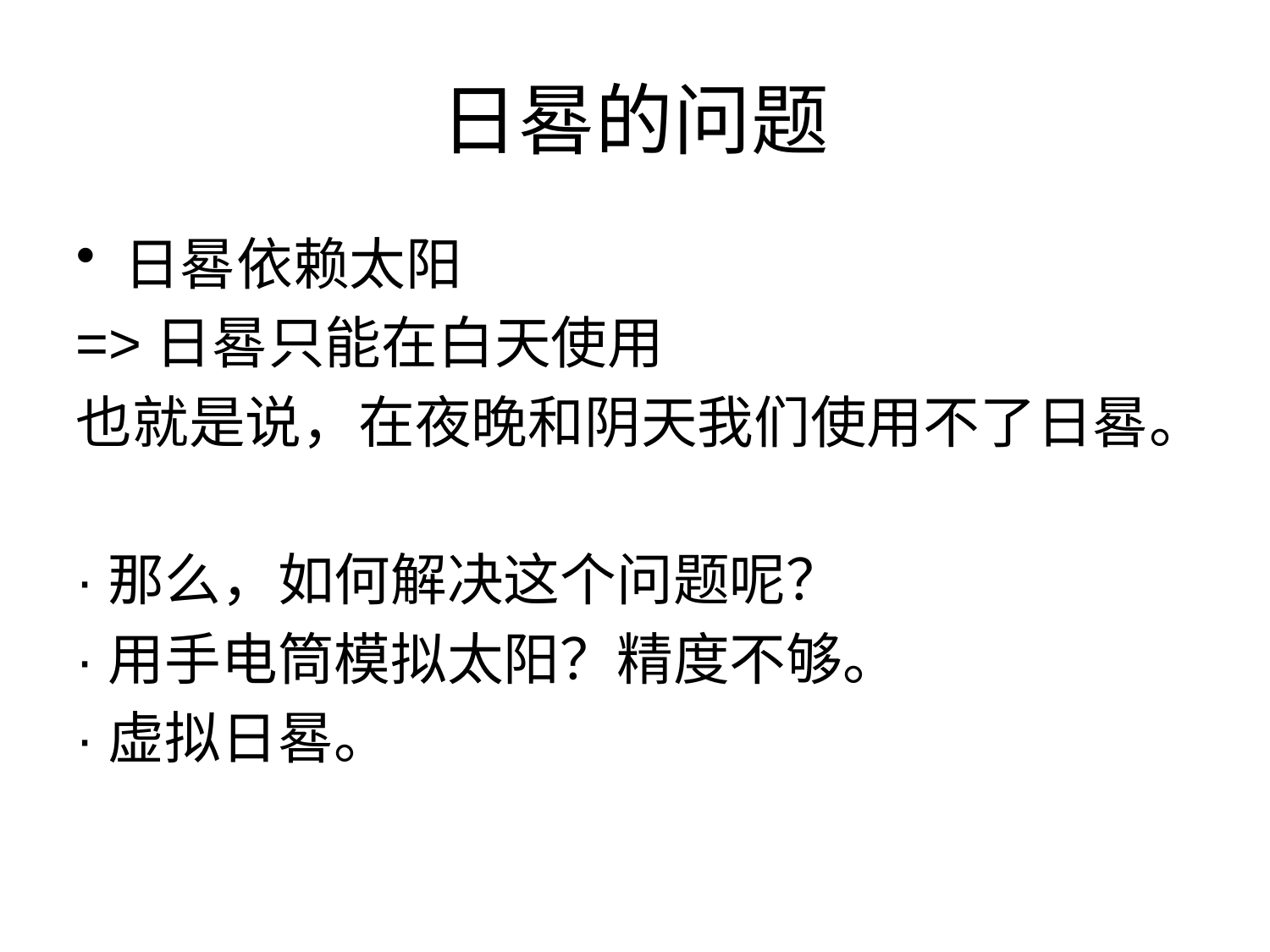

# 日晷的问题
日晷依赖太阳
=>日晷只能在白天使用
也就是说，在夜晚和阴天我们使用不了日晷。

·那么，如何解决这个问题呢？
·用手电筒模拟太阳？精度不够。
·虚拟日晷。